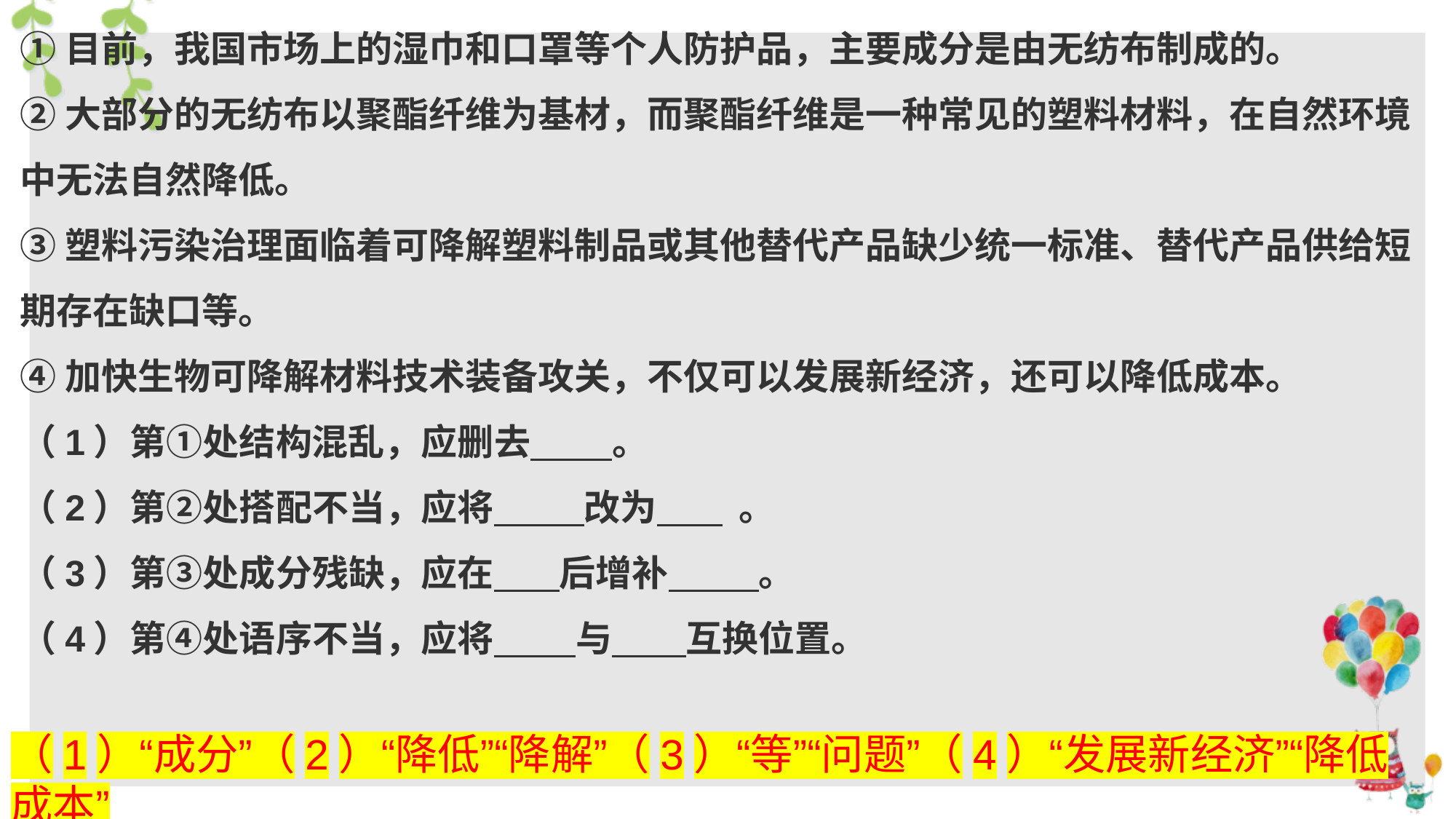

①目前，我国市场上的湿巾和口罩等个人防护品，主要成分是由无纺布制成的。
②大部分的无纺布以聚酯纤维为基材，而聚酯纤维是一种常见的塑料材料，在自然环境中无法自然降低。
③塑料污染治理面临着可降解塑料制品或其他替代产品缺少统一标准、替代产品供给短期存在缺口等。
④加快生物可降解材料技术装备攻关，不仅可以发展新经济，还可以降低成本。
（1）第①处结构混乱，应删去          。
（2）第②处搭配不当，应将           改为          。
（3）第③处成分残缺，应在        后增补           。
（4）第④处语序不当，应将          与         互换位置。

（1）“成分”（2）“降低”“降解”（3）“等”“问题”（4）“发展新经济”“降低成本”